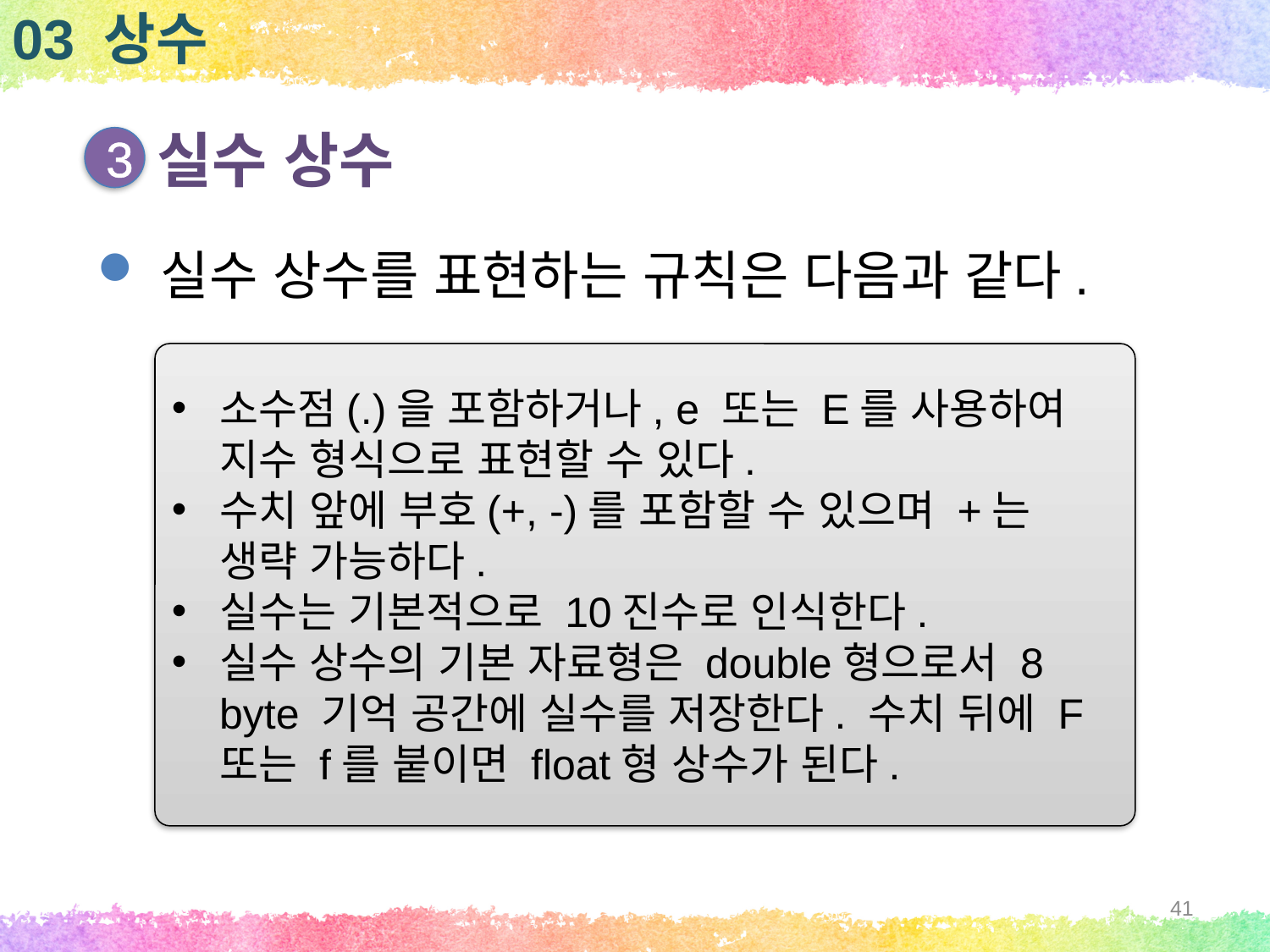

03 상수
실수 상수
3
실수 상수를 표현하는 규칙은 다음과 같다.
소수점(.)을 포함하거나, e 또는 E를 사용하여 지수 형식으로 표현할 수 있다.
수치 앞에 부호(+, -)를 포함할 수 있으며 +는 생략 가능하다.
실수는 기본적으로 10진수로 인식한다.
실수 상수의 기본 자료형은 double형으로서 8 byte 기억 공간에 실수를 저장한다. 수치 뒤에 F또는 f를 붙이면 float형 상수가 된다.
41